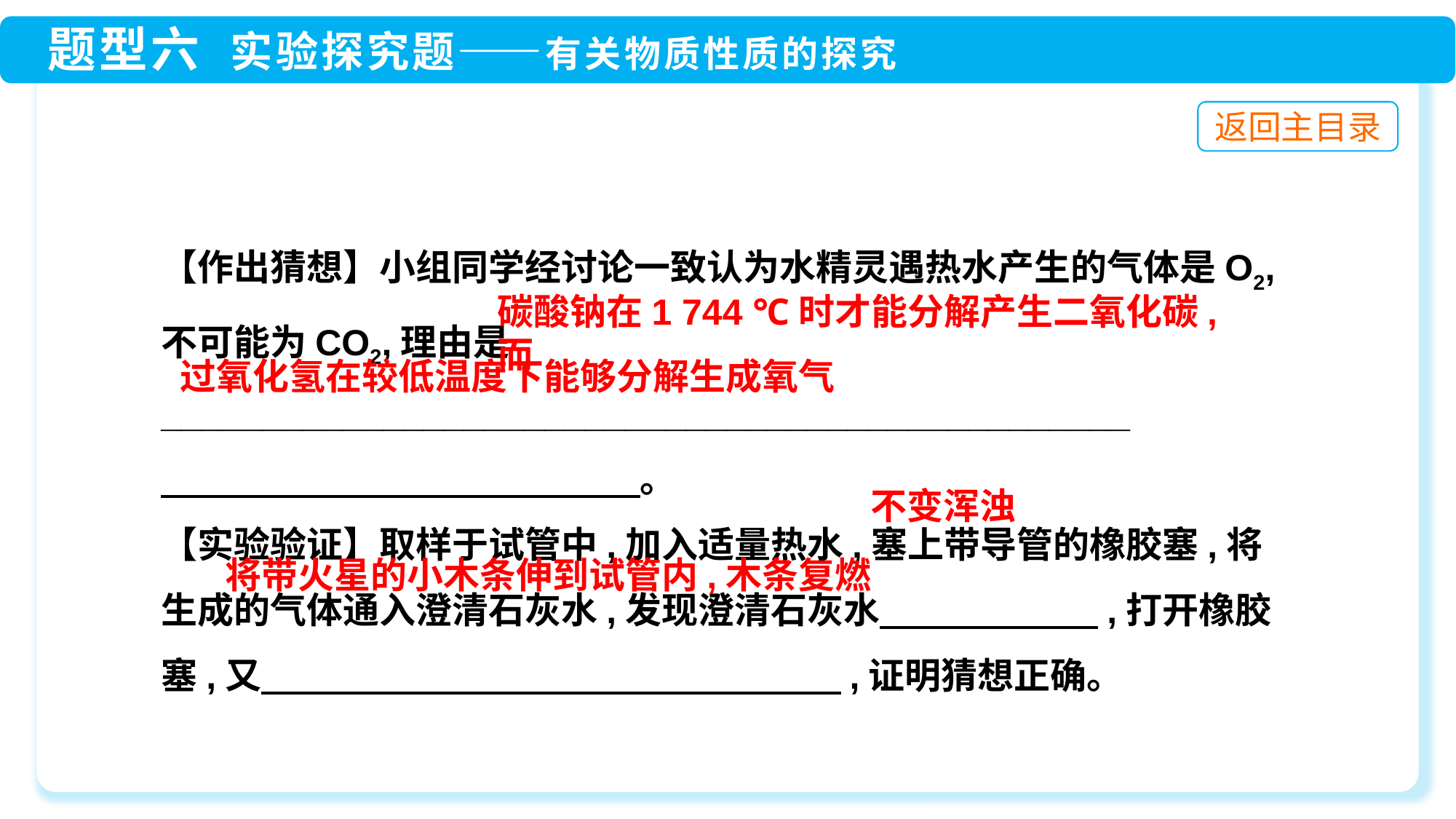

【作出猜想】小组同学经讨论一致认为水精灵遇热水产生的气体是O2,
不可能为CO2,理由是________________________________________________
　　　　　　　　                       。
【实验验证】取样于试管中,加入适量热水,塞上带导管的橡胶塞,将生成的气体通入澄清石灰水,发现澄清石灰水　　　　　　,打开橡胶塞,又　　　　　　　　　　　　　             ,证明猜想正确。
碳酸钠在1 744 ℃时才能分解产生二氧化碳,而
过氧化氢在较低温度下能够分解生成氧气
不变浑浊
将带火星的小木条伸到试管内,木条复燃